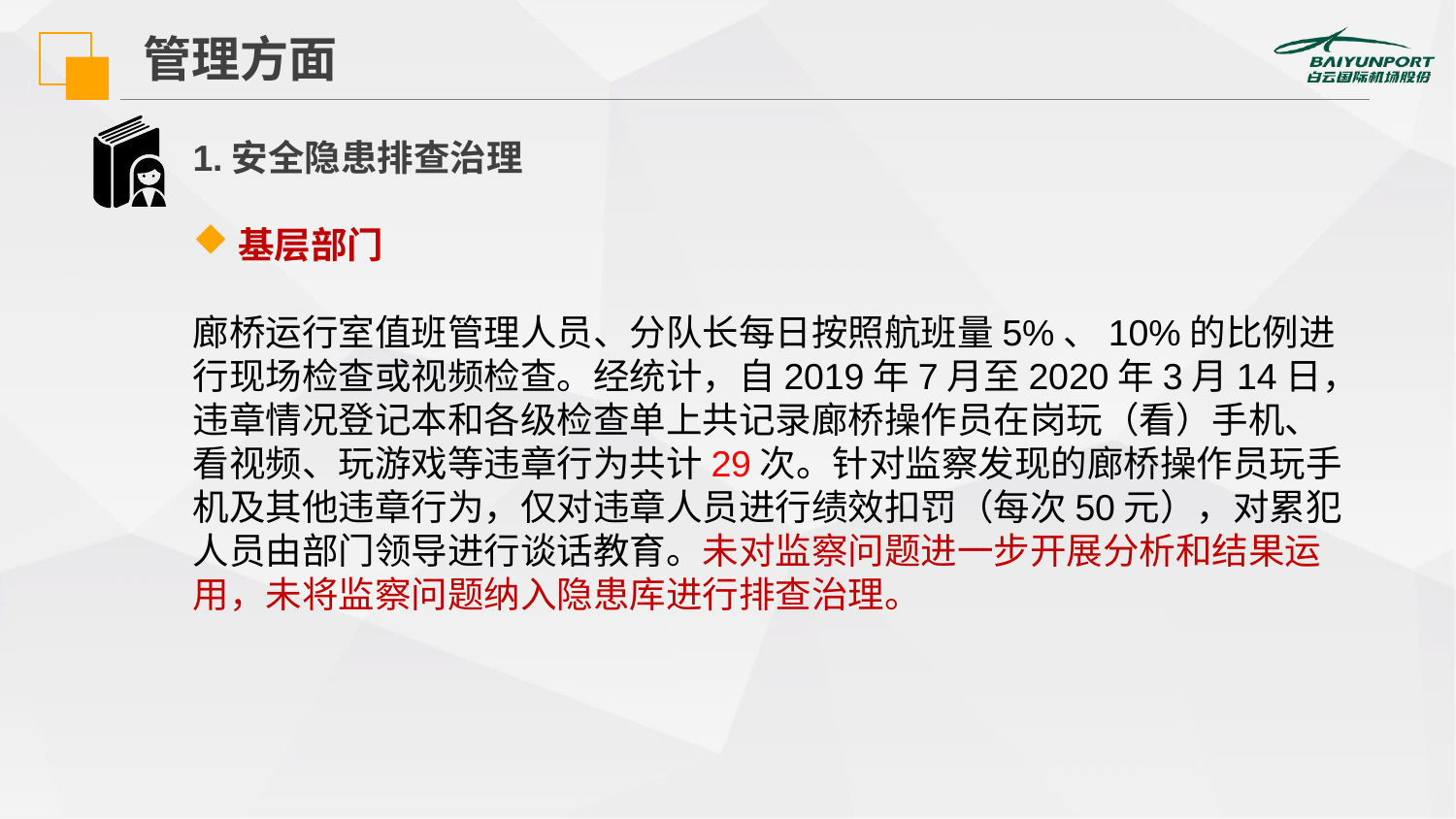

管理方面

1.安全隐患排查治理

基层部门

廊桥运行室值班管理人员、分队长每日按照航班量5%、10%的比例进行现场检查或视频检查。经统计，自2019年7月至2020年3月14日，违章情况登记本和各级检查单上共记录廊桥操作员在岗玩（看）手机、看视频、玩游戏等违章行为共计29次。针对监察发现的廊桥操作员玩手机及其他违章行为，仅对违章人员进行绩效扣罚（每次50元），对累犯人员由部门领导进行谈话教育。未对监察问题进一步开展分析和结果运用，未将监察问题纳入隐患库进行排查治理。